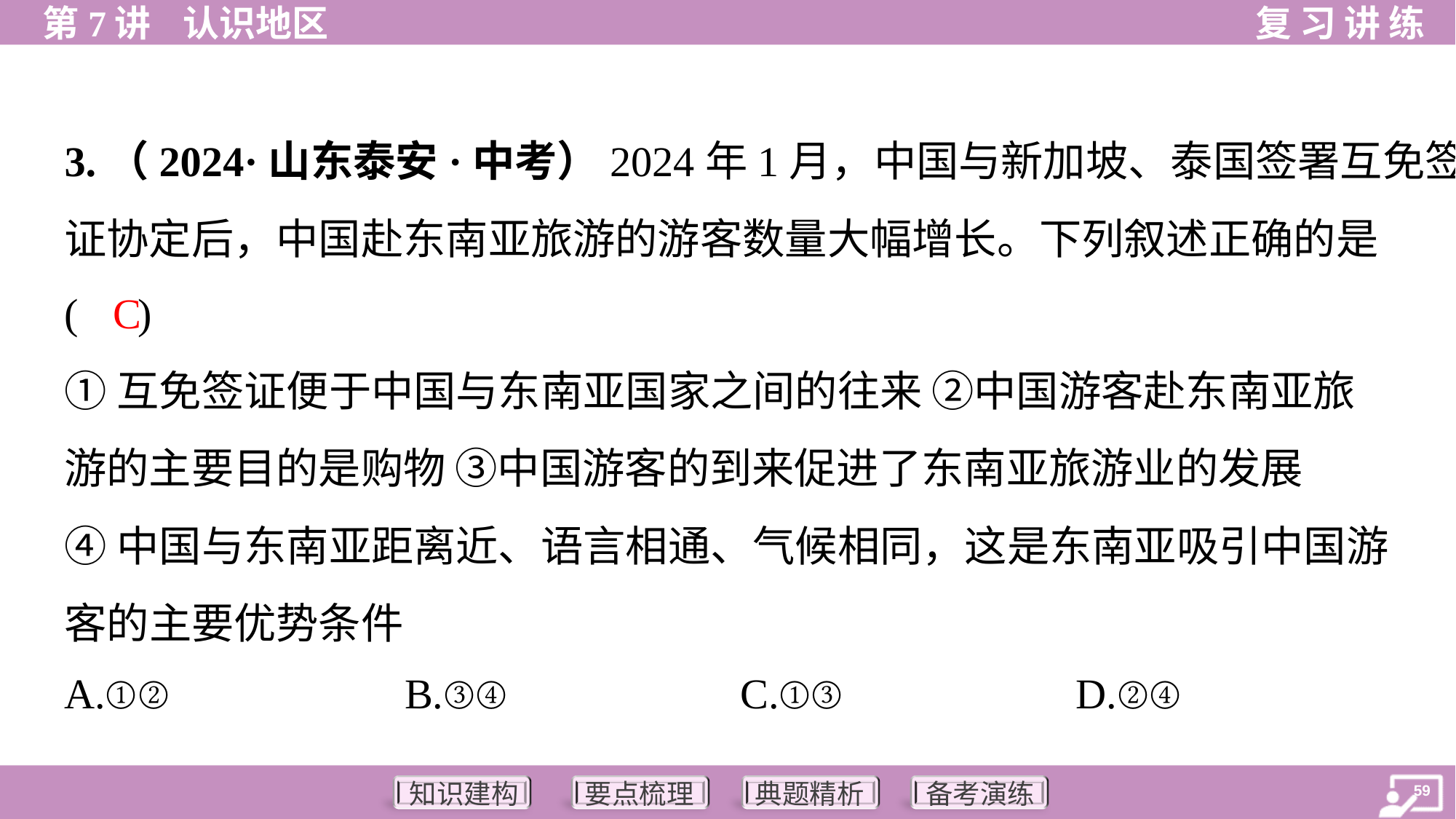

3.（2024·山东泰安·中考）2024年1月，中国与新加坡、泰国签署互免签
证协定后，中国赴东南亚旅游的游客数量大幅增长。下列叙述正确的是
(     )
C
①互免签证便于中国与东南亚国家之间的往来 ②中国游客赴东南亚旅
游的主要目的是购物 ③中国游客的到来促进了东南亚旅游业的发展
④中国与东南亚距离近、语言相通、气候相同，这是东南亚吸引中国游
客的主要优势条件
A.①②	B.③④	C.①③	D.②④